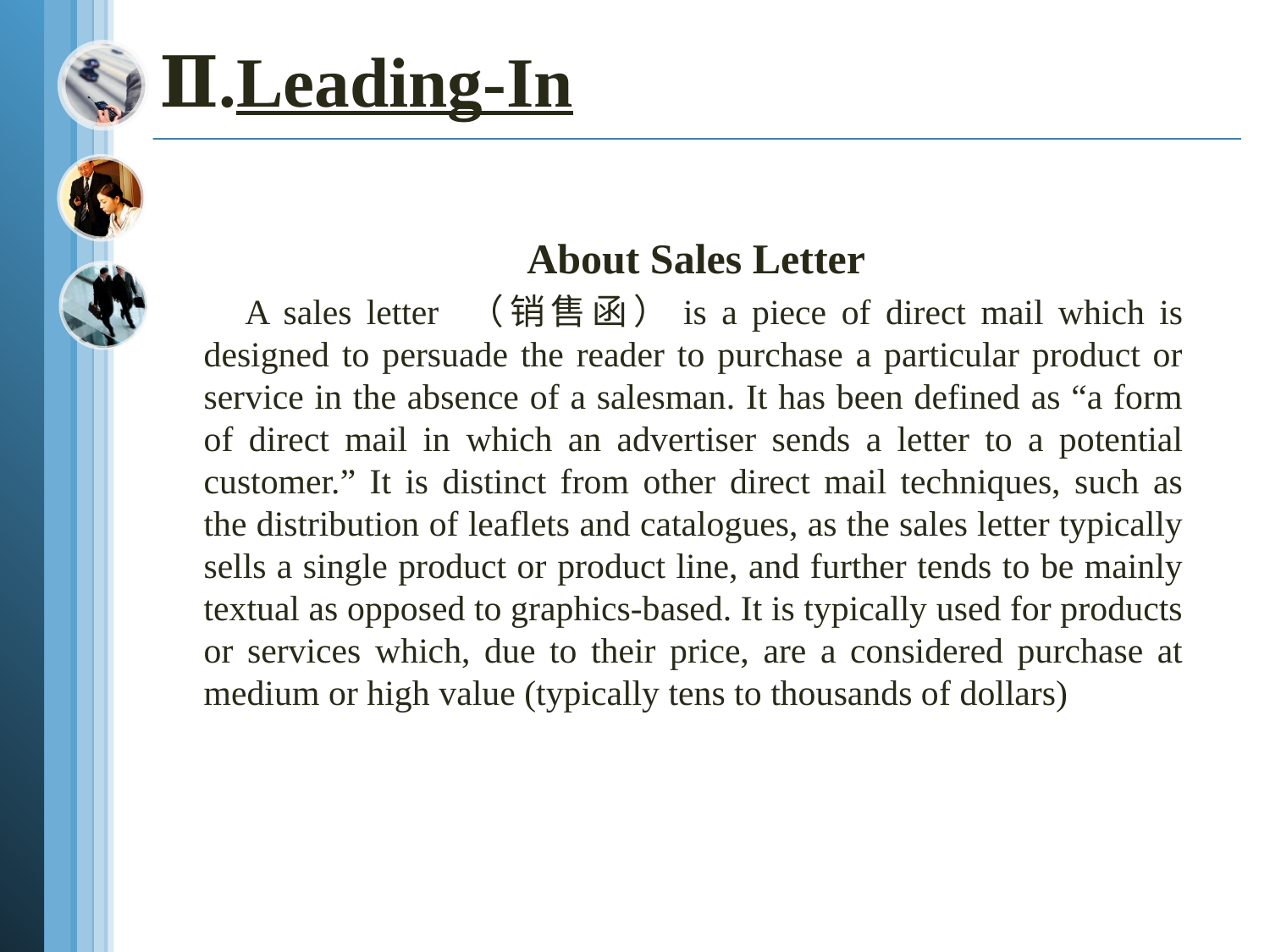

# Ⅱ.Leading-In

     About Sales Letter
      A sales letter （销售函）is a piece of direct mail which is designed to persuade the reader to purchase a particular product or service in the absence of a salesman. It has been defined as “a form of direct mail in which an advertiser sends a letter to a potential customer.” It is distinct from other direct mail techniques, such as the distribution of leaflets and catalogues, as the sales letter typically sells a single product or product line, and further tends to be mainly textual as opposed to graphics-based. It is typically used for products or services which, due to their price, are a considered purchase at medium or high value (typically tens to thousands of dollars)